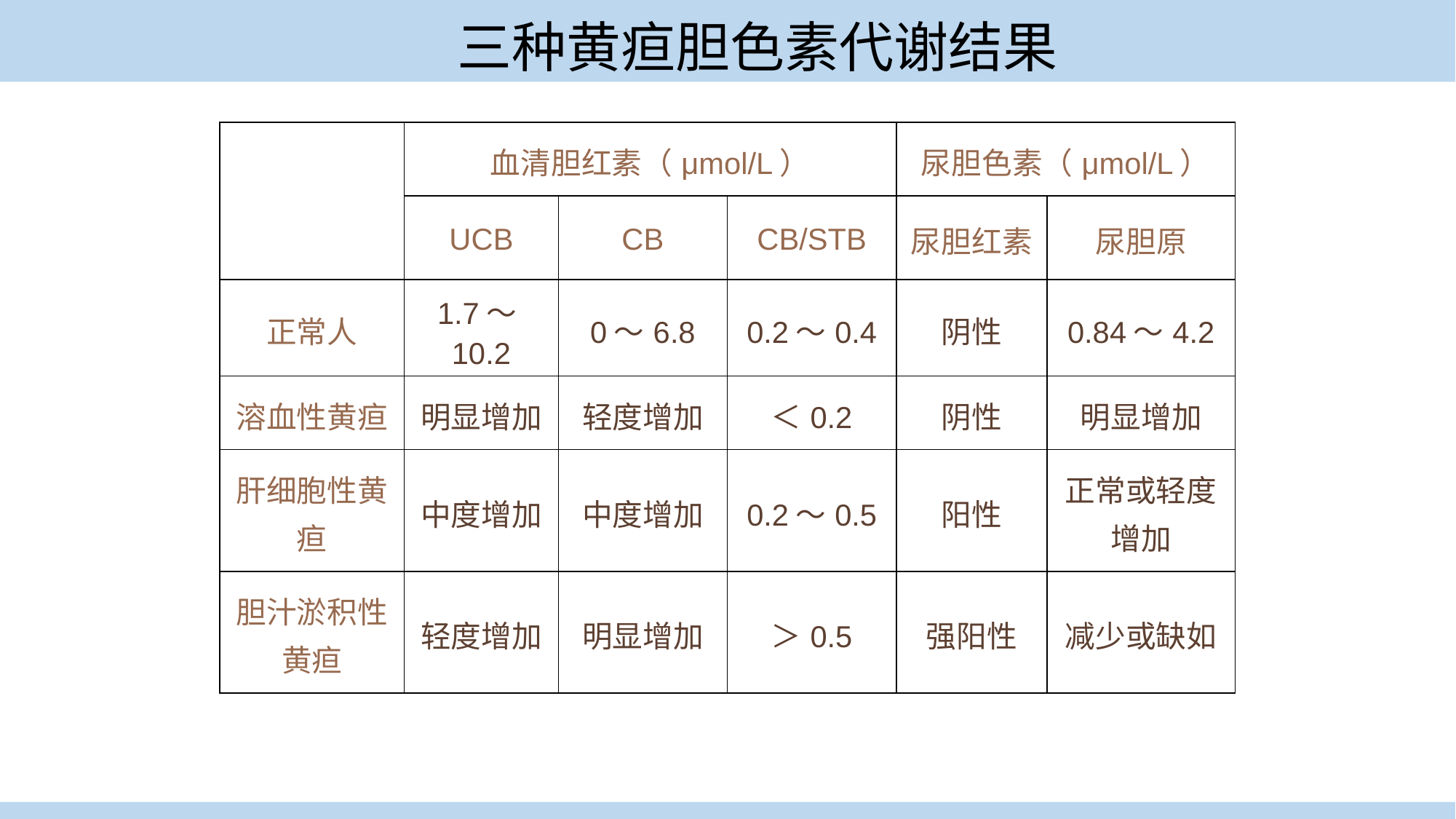

三种黄疸胆色素代谢结果
|  | 血清胆红素（μmol/L） |  |  | 尿胆色素（μmol/L） |  |
| --- | --- | --- | --- | --- | --- |
|  | UCB | CB | CB/STB | 尿胆红素 | 尿胆原 |
| 正常人 | 1.7～10.2 | 0～6.8 | 0.2～0.4 | 阴性 | 0.84～4.2 |
| 溶血性黄疸 | 明显增加 | 轻度增加 | ＜0.2 | 阴性 | 明显增加 |
| 肝细胞性黄疸 | 中度增加 | 中度增加 | 0.2～0.5 | 阳性 | 正常或轻度增加 |
| 胆汁淤积性黄疸 | 轻度增加 | 明显增加 | ＞0.5 | 强阳性 | 减少或缺如 |
临床医学概论